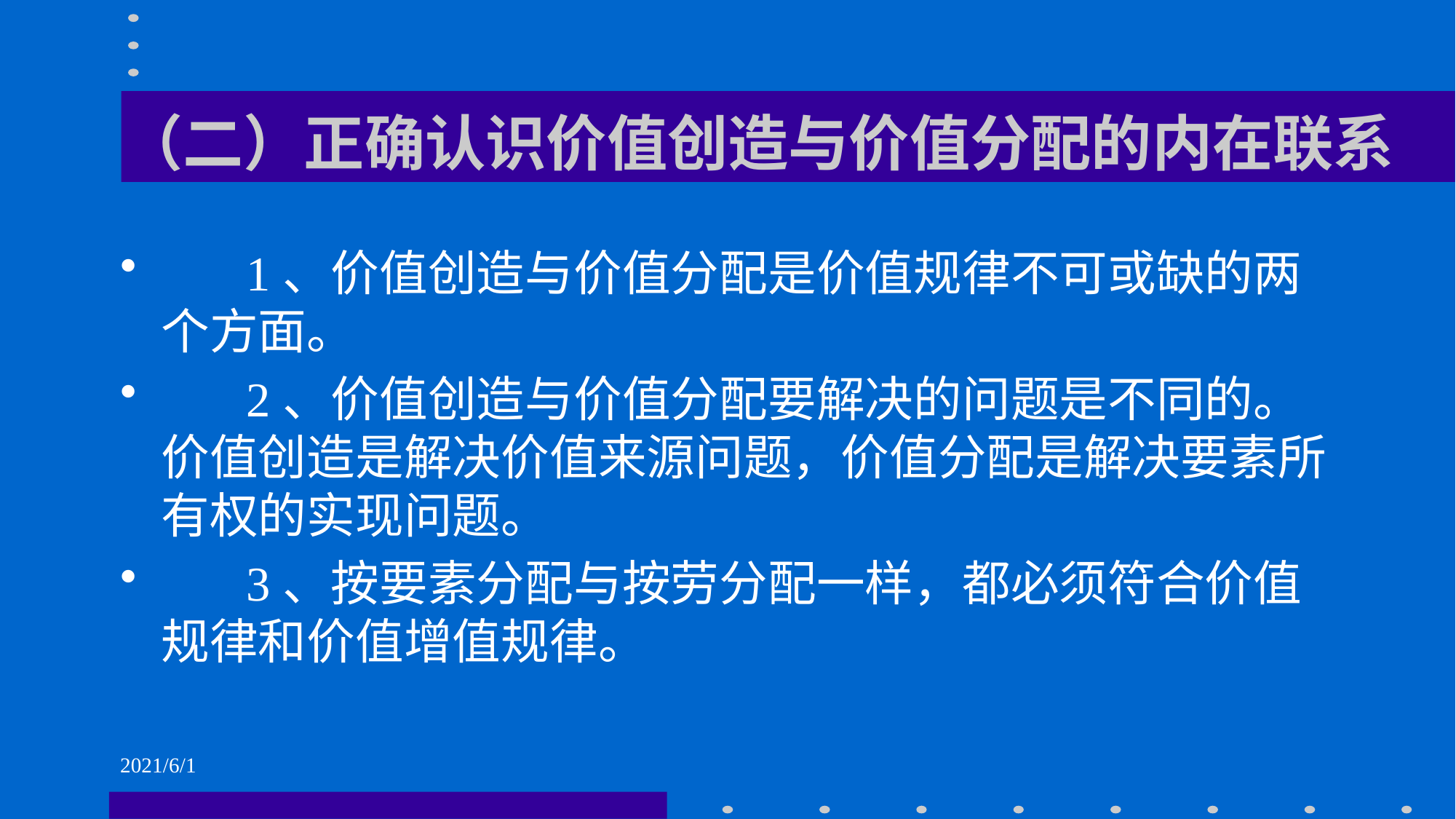

# （二）正确认识价值创造与价值分配的内在联系
       1、价值创造与价值分配是价值规律不可或缺的两个方面。
       2、价值创造与价值分配要解决的问题是不同的。价值创造是解决价值来源问题，价值分配是解决要素所有权的实现问题。
       3、按要素分配与按劳分配一样，都必须符合价值规律和价值增值规律。
2021/6/1